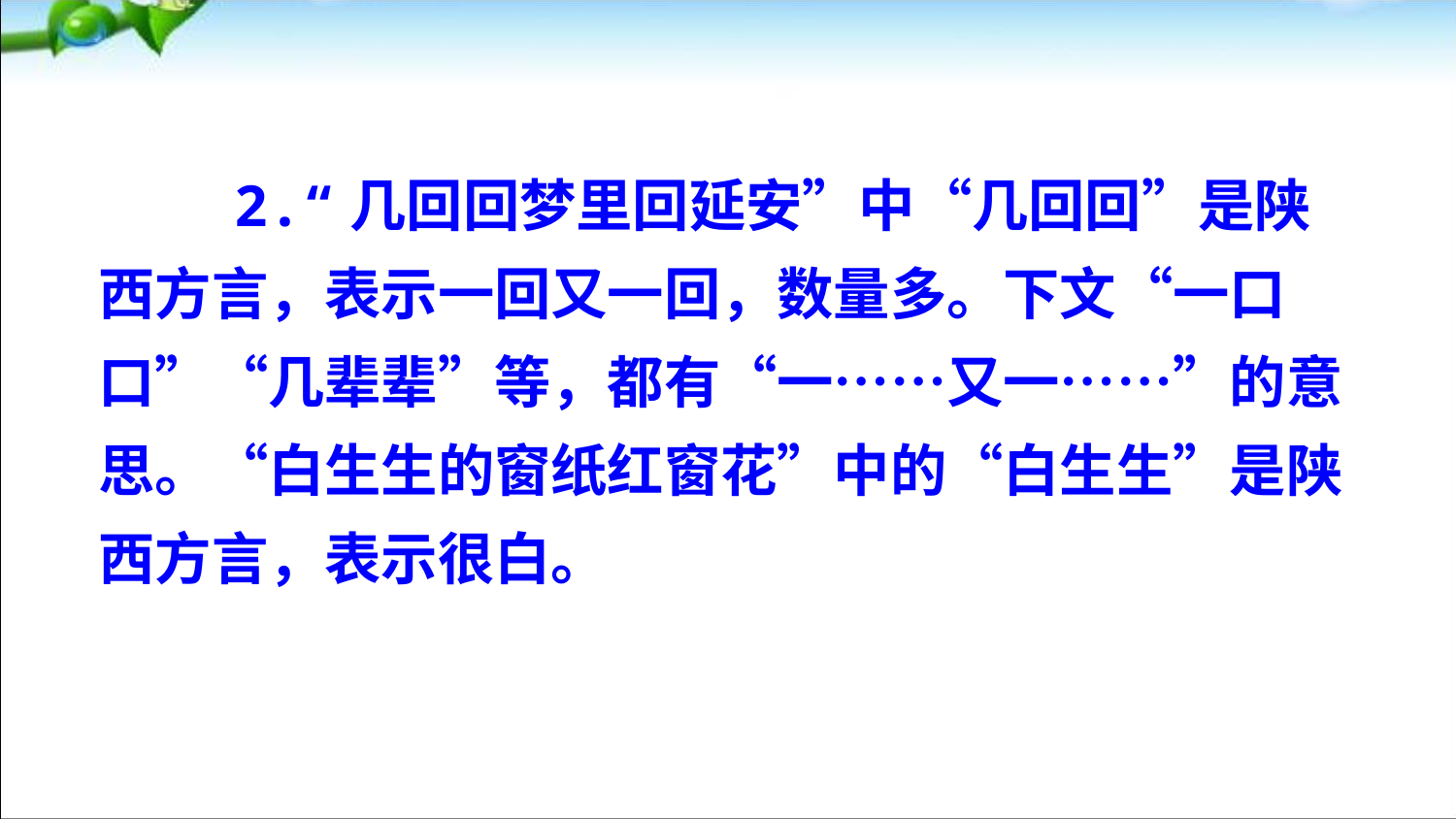

2.“几回回梦里回延安”中“几回回”是陕西方言，表示一回又一回，数量多。下文“一口口”“几辈辈”等，都有“一……又一……”的意思。“白生生的窗纸红窗花”中的“白生生”是陕西方言，表示很白。